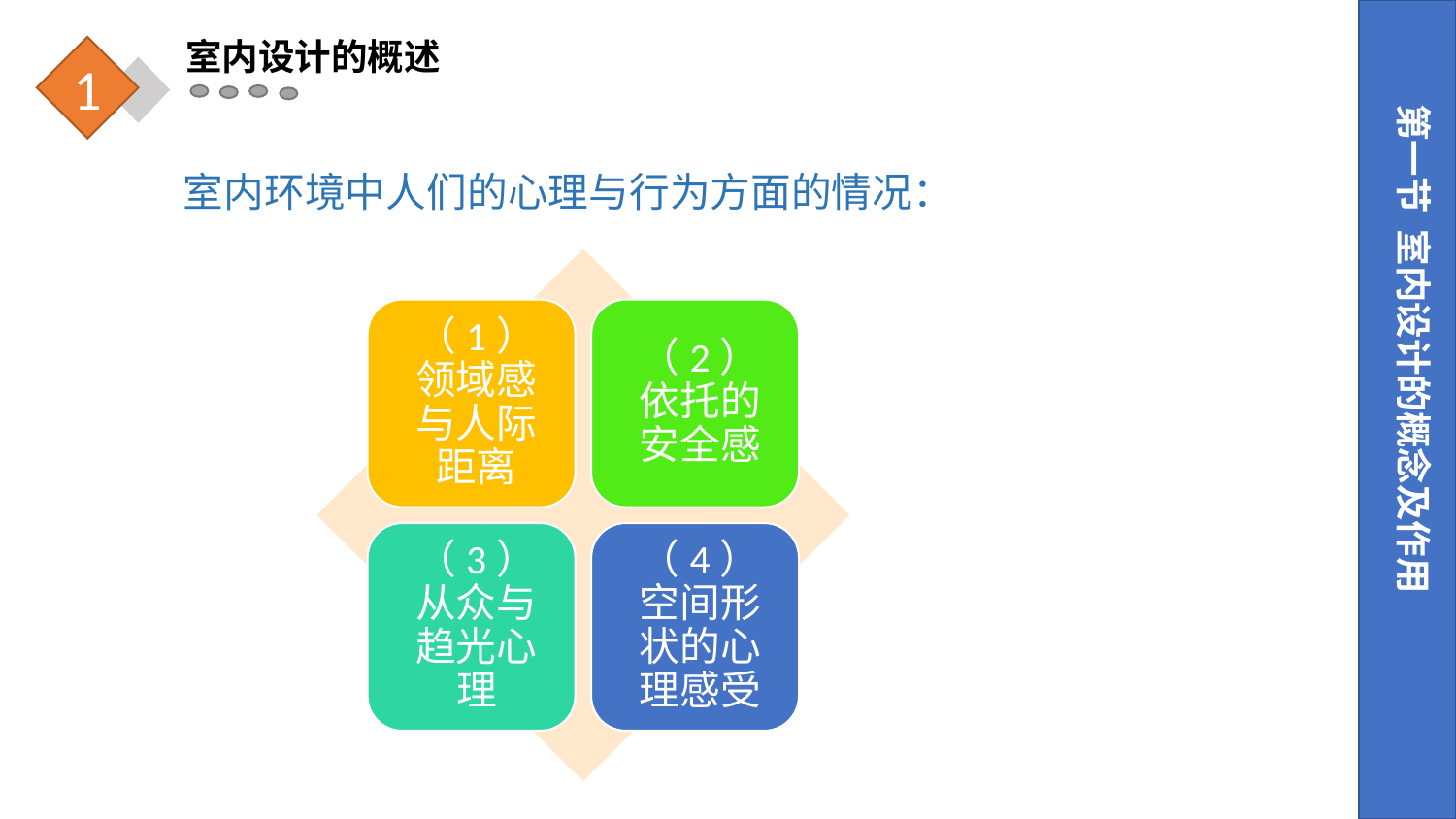

室内设计的概述
1

第一节  室内设计的概念及作用
室内环境中人们的心理与行为方面的情况：
（1）领域感与人际距离
（2）依托的安全感
（3）从众与趋光心理
（4）空间形状的心理感受